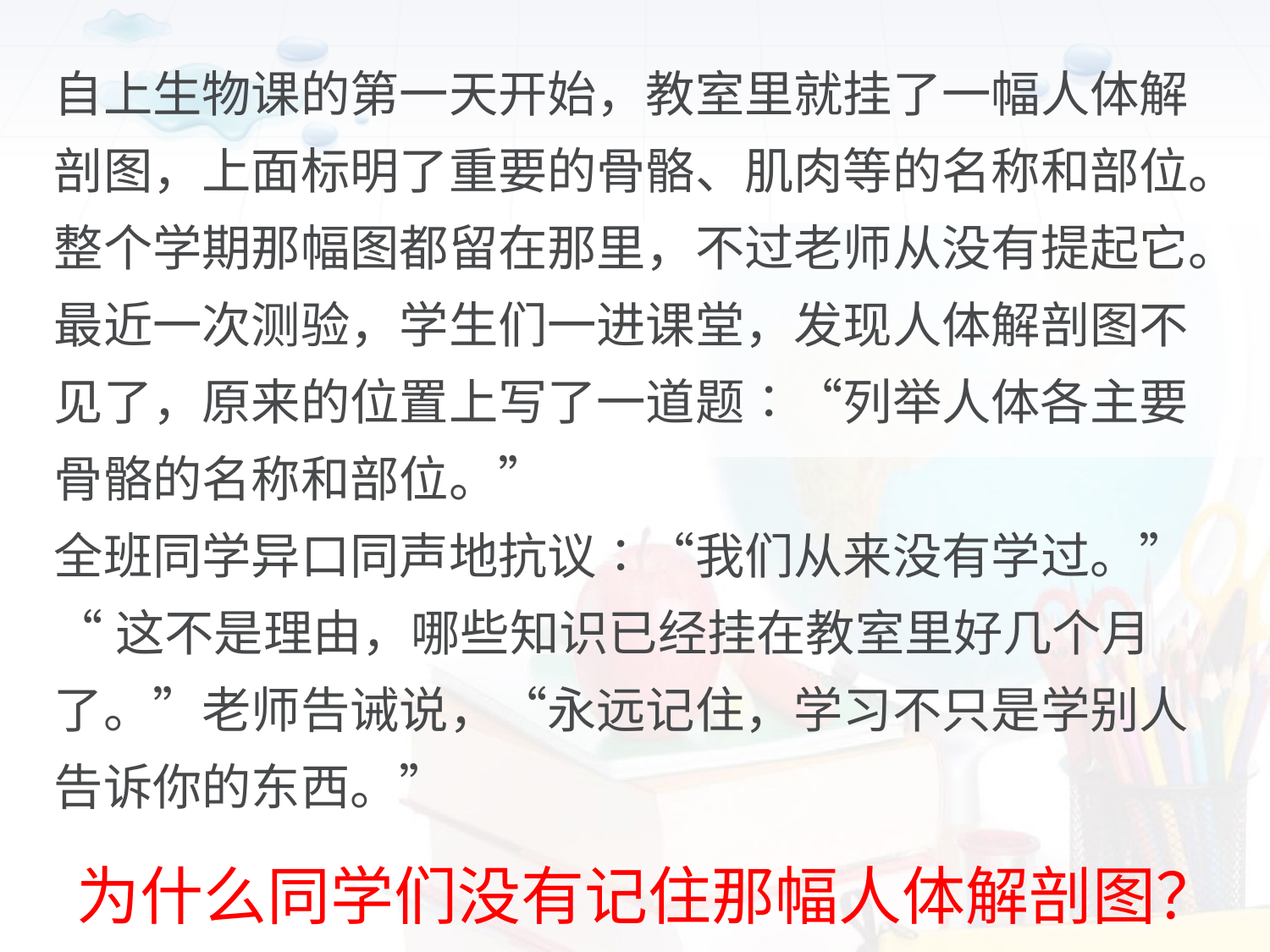

自上生物课的第一天开始，教室里就挂了一幅人体解剖图，上面标明了重要的骨骼、肌肉等的名称和部位。整个学期那幅图都留在那里，不过老师从没有提起它。最近一次测验，学生们一进课堂，发现人体解剖图不见了，原来的位置上写了一道题∶“列举人体各主要骨骼的名称和部位。”
全班同学异口同声地抗议∶“我们从来没有学过。”
“这不是理由，哪些知识已经挂在教室里好几个月了。”老师告诫说，“永远记住，学习不只是学别人告诉你的东西。”
为什么同学们没有记住那幅人体解剖图？